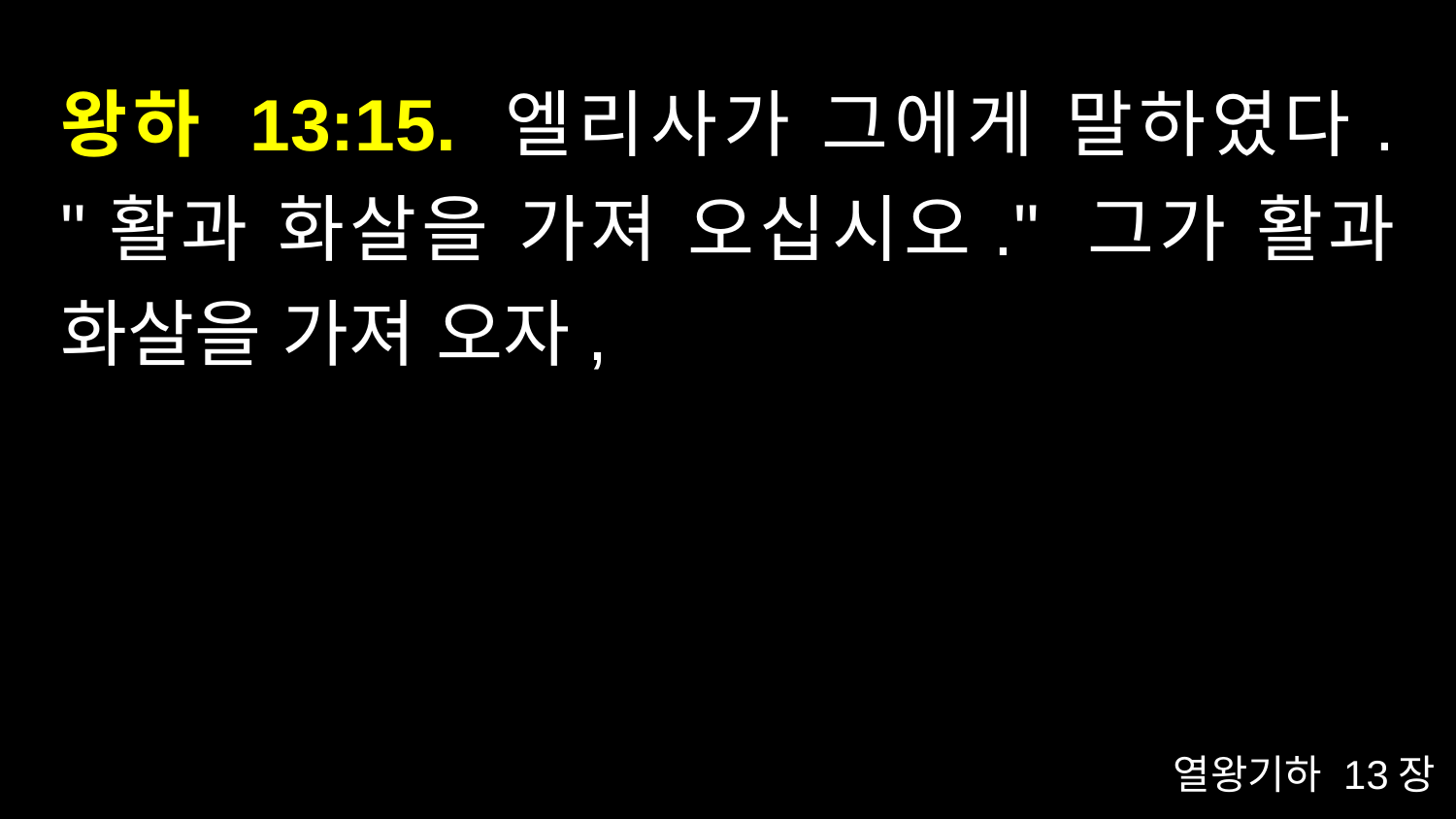

# 왕하 13:15. 엘리사가 그에게 말하였다. "활과 화살을 가져 오십시오." 그가 활과 화살을 가져 오자,
열왕기하 13장